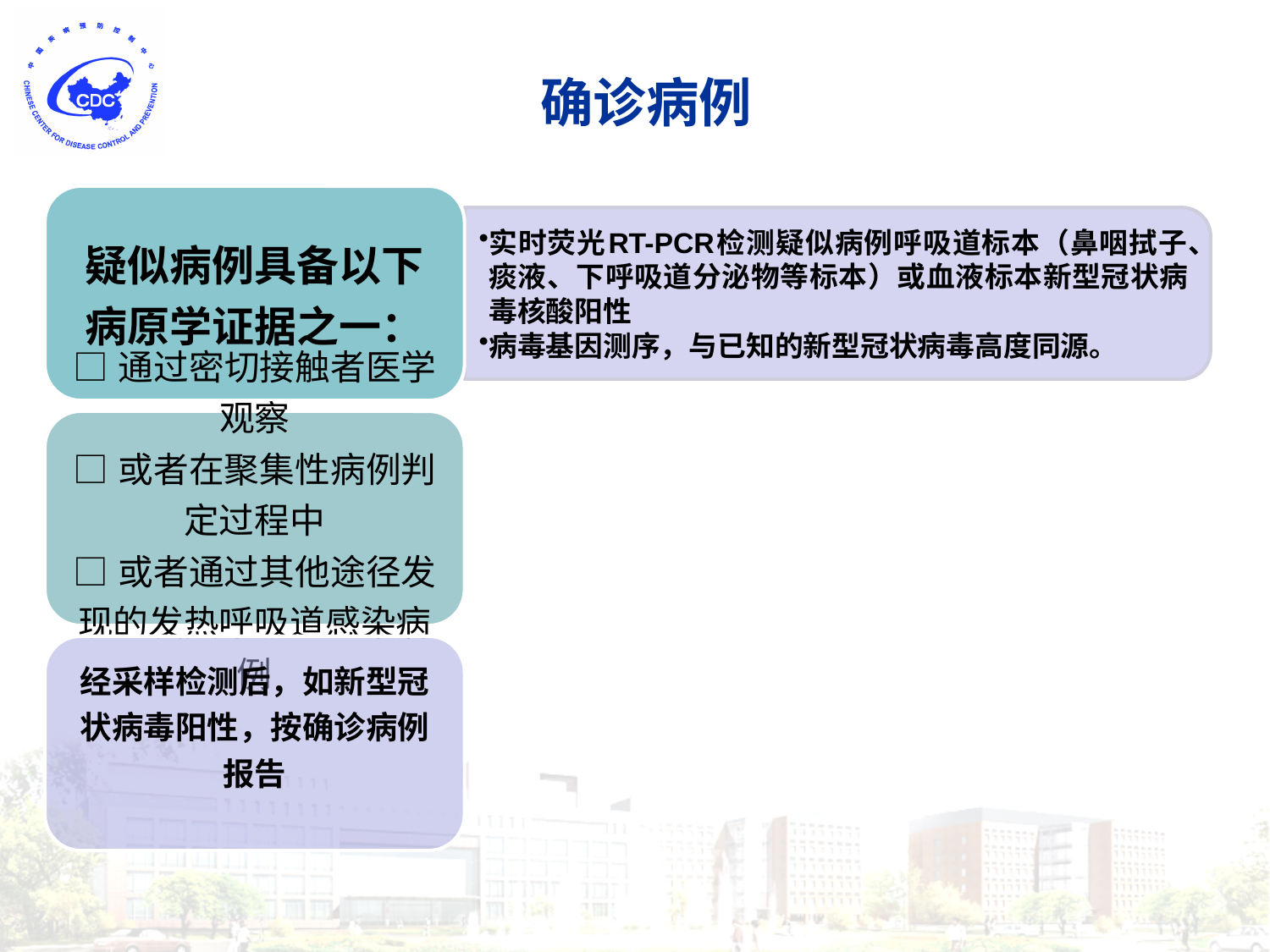

# 确诊病例
疑似病例具备以下病原学证据之一：
实时荧光RT-PCR检测疑似病例呼吸道标本（鼻咽拭子、痰液、下呼吸道分泌物等标本）或血液标本新型冠状病毒核酸阳性
病毒基因测序，与已知的新型冠状病毒高度同源。
□通过密切接触者医学观察
□或者在聚集性病例判定过程中
□或者通过其他途径发现的发热呼吸道感染病例
经采样检测后，如新型冠状病毒阳性，按确诊病例报告